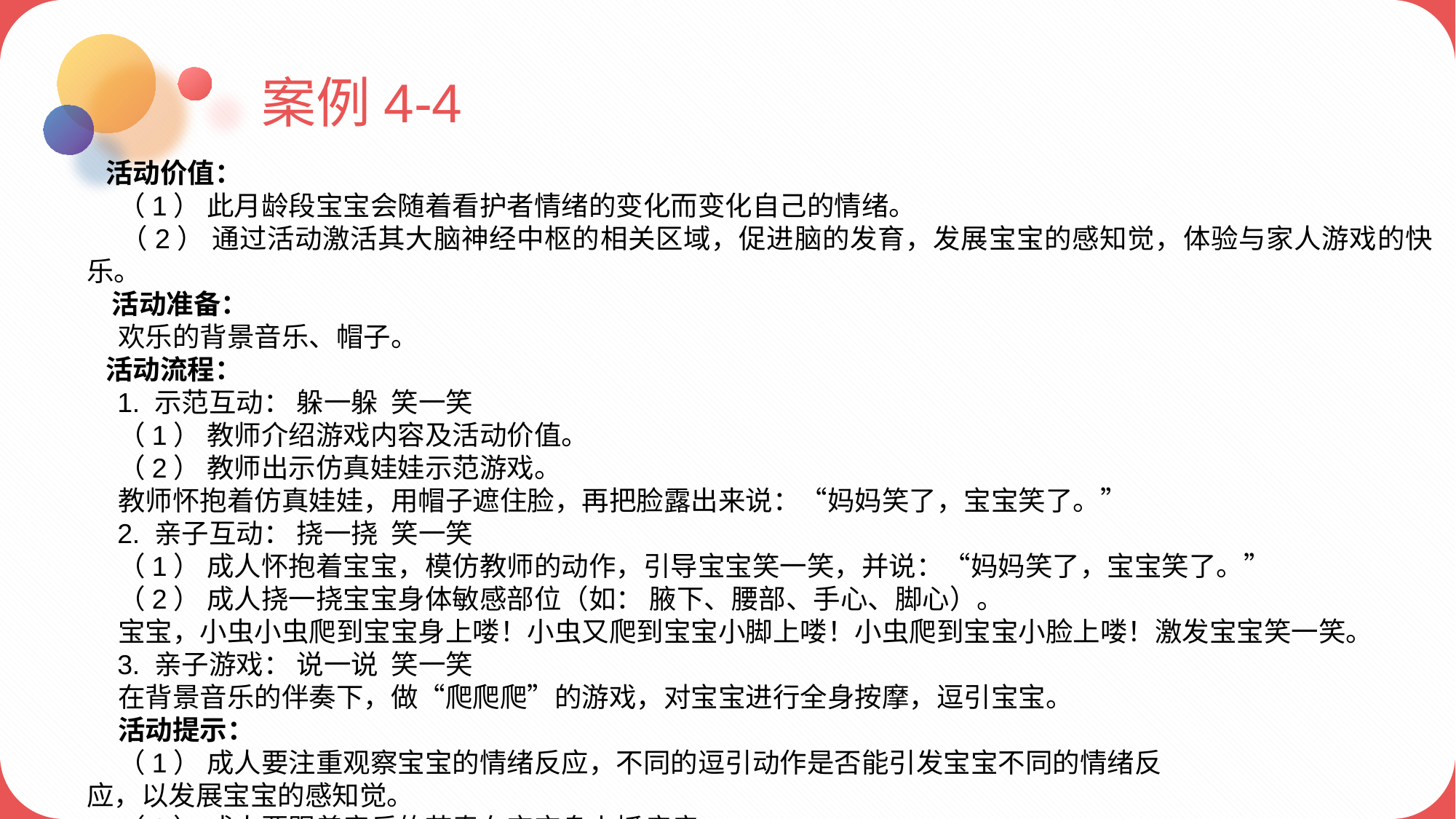

案例4-4
  活动价值：
    （1） 此月龄段宝宝会随着看护者情绪的变化而变化自己的情绪。
    （2） 通过活动激活其大脑神经中枢的相关区域，促进脑的发育，发展宝宝的感知觉，体验与家人游戏的快乐。
   活动准备：
    欢乐的背景音乐、帽子。
  活动流程：
    1. 示范互动： 躲一躲  笑一笑
    （1） 教师介绍游戏内容及活动价值。
    （2） 教师出示仿真娃娃示范游戏。
    教师怀抱着仿真娃娃，用帽子遮住脸，再把脸露出来说：“妈妈笑了，宝宝笑了。”
    2. 亲子互动： 挠一挠  笑一笑
    （1） 成人怀抱着宝宝，模仿教师的动作，引导宝宝笑一笑，并说：“妈妈笑了，宝宝笑了。”
    （2） 成人挠一挠宝宝身体敏感部位（如： 腋下、腰部、手心、脚心）。
    宝宝，小虫小虫爬到宝宝身上喽！小虫又爬到宝宝小脚上喽！小虫爬到宝宝小脸上喽！激发宝宝笑一笑。
    3. 亲子游戏： 说一说  笑一笑
    在背景音乐的伴奏下，做“爬爬爬”的游戏，对宝宝进行全身按摩，逗引宝宝。
    活动提示：
    （1） 成人要注重观察宝宝的情绪反应，不同的逗引动作是否能引发宝宝不同的情绪反
应，以发展宝宝的感知觉。
    （2） 成人要跟着音乐的节奏在宝宝身上抓痒痒。